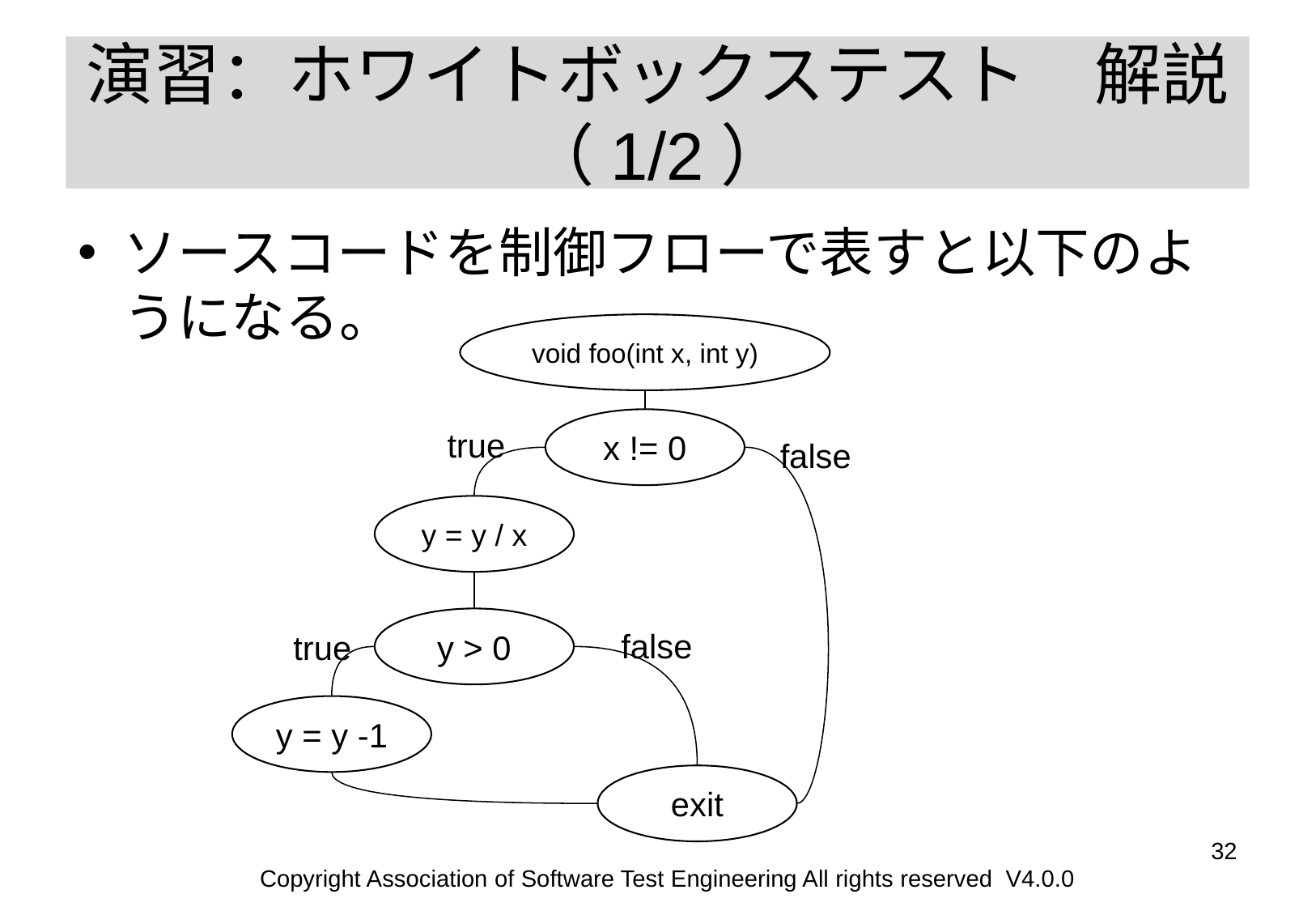

# 演習：ホワイトボックステスト　解説 （1/2）
ソースコードを制御フローで表すと以下のようになる。
void foo(int x, int y)
x != 0
true
false
y = y / x
y > 0
false
true
y = y -1
exit
32
Copyright Association of Software Test Engineering All rights reserved  V4.0.0